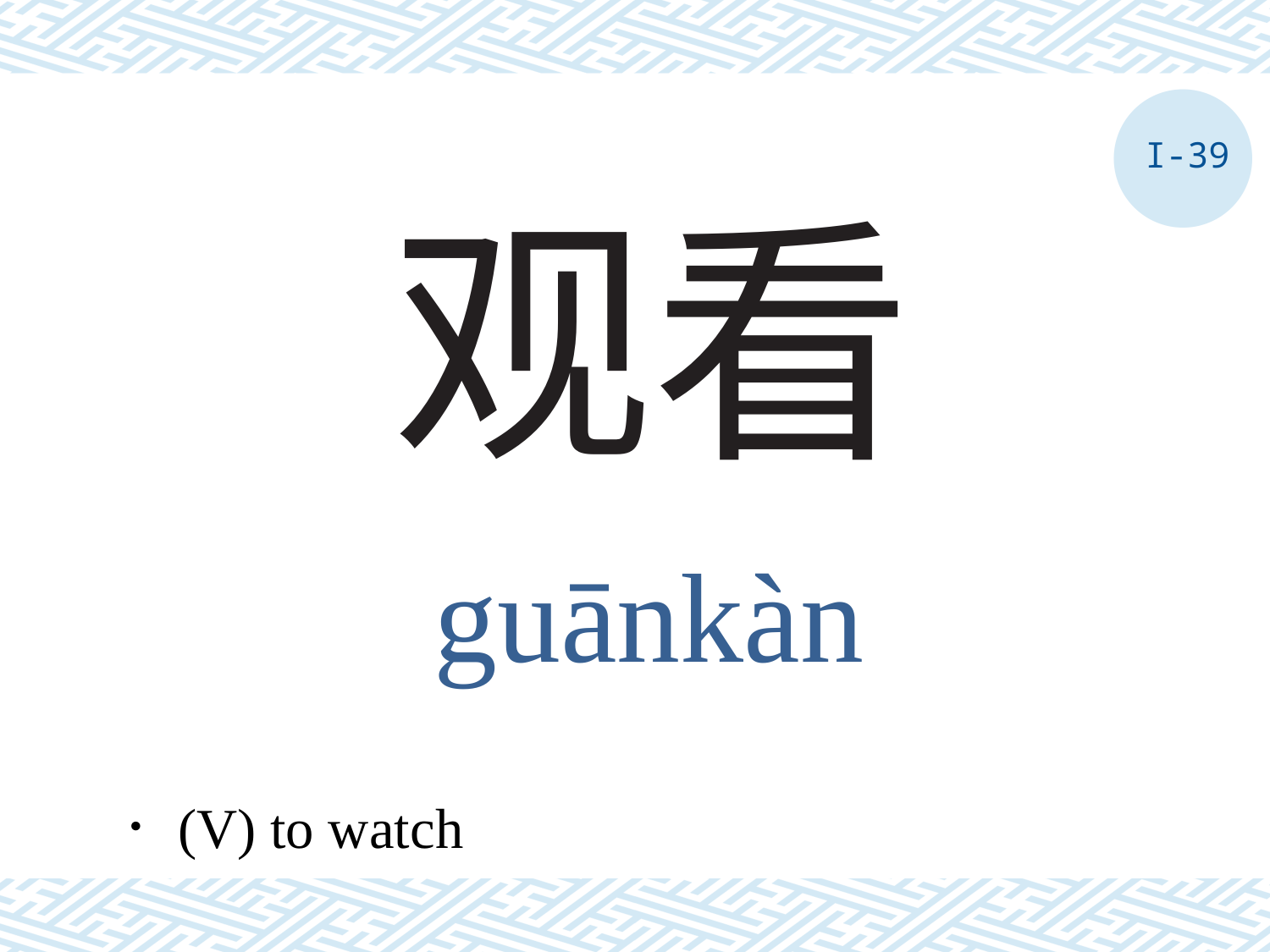

I-39

# 观看
guānkàn
．(V) to watch